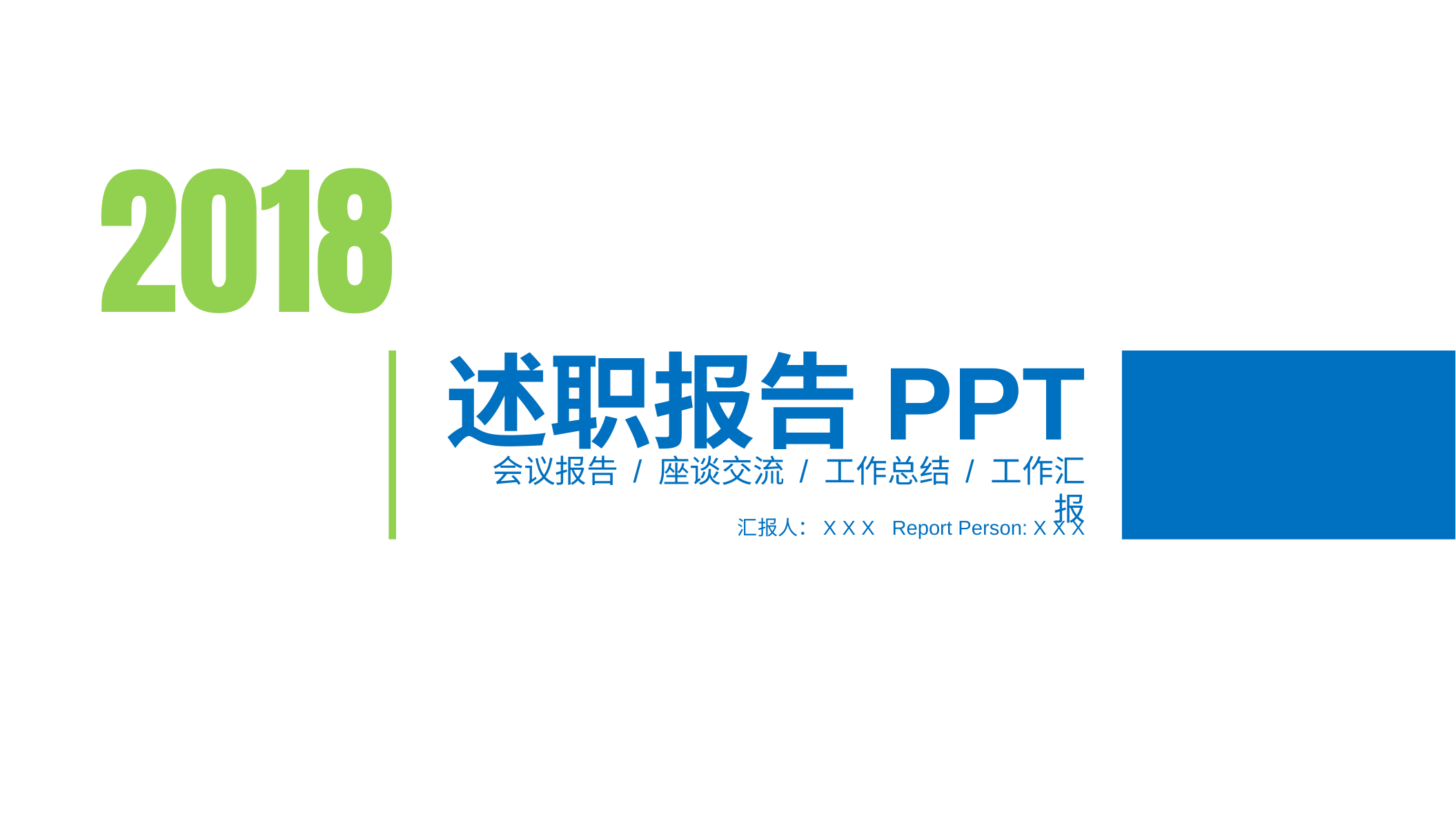

2018
述职报告PPT

会议报告 / 座谈交流 / 工作总结 / 工作汇报
汇报人：X X X   Report Person: X X X